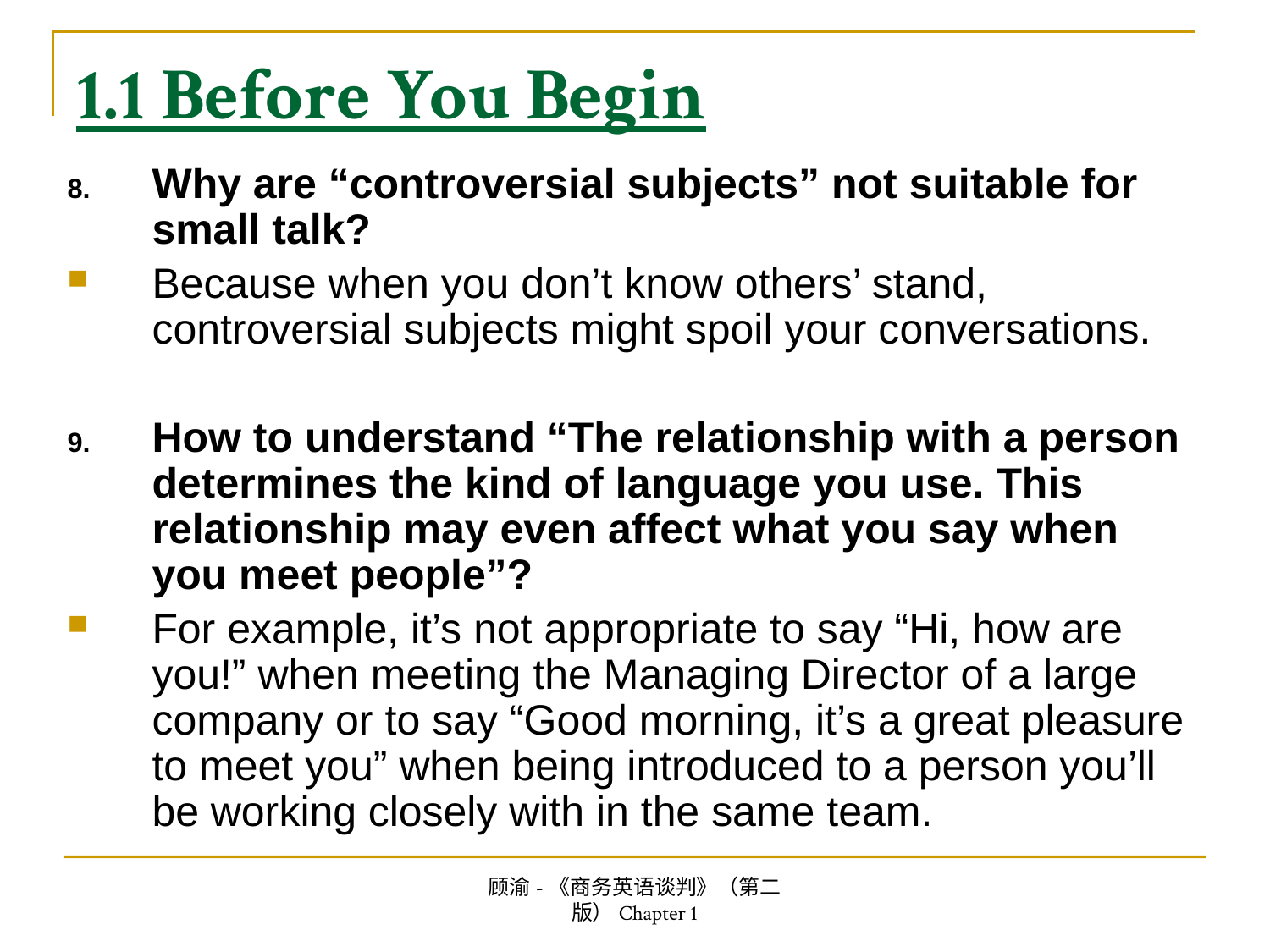

# 1.1 Before You Begin
Why are “controversial subjects” not suitable for small talk?
Because when you don’t know others’ stand, controversial subjects might spoil your conversations.

How to understand “The relationship with a person determines the kind of language you use. This relationship may even affect what you say when you meet people”?
For example, it’s not appropriate to say “Hi, how are you!” when meeting the Managing Director of a large company or to say “Good morning, it’s a great pleasure to meet you” when being introduced to a person you’ll be working closely with in the same team.

12
顾渝-《商务英语谈判》（第二版）Chapter 1